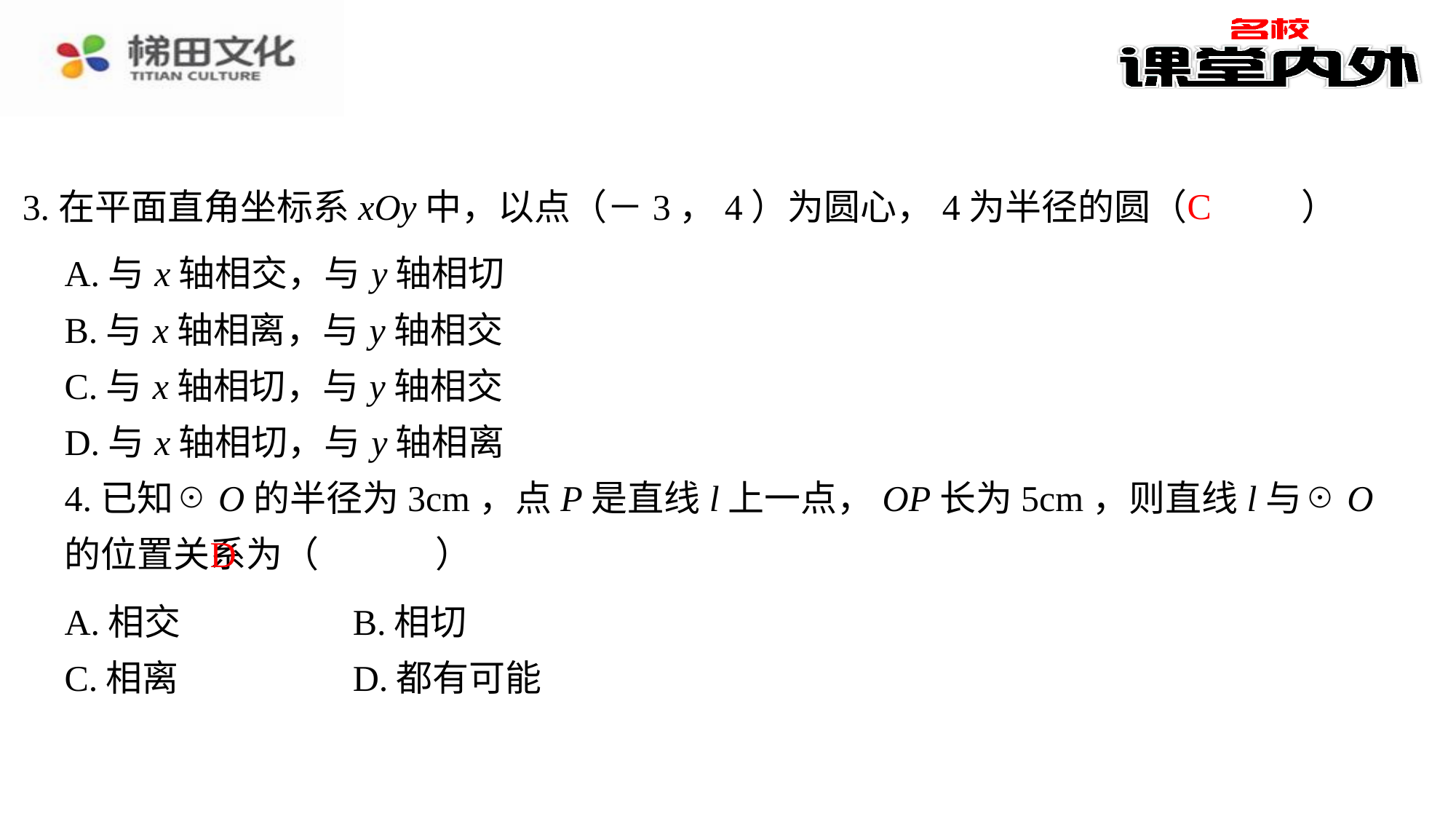

C
3.在平面直角坐标系xOy中，以点（－3，4）为圆心，4为半径的圆（　C　）
| A.与x轴相交，与y轴相切 |
| --- |
| B.与x轴相离，与y轴相交 |
| C.与x轴相切，与y轴相交 |
| D.与x轴相切，与y轴相离 |
4.已知☉O的半径为3cm，点P是直线l上一点，OP长为5cm，则直线l与☉O的位置关系为（　D　）
D
| A.相交 | B.相切 |
| --- | --- |
| C.相离 | D.都有可能 |